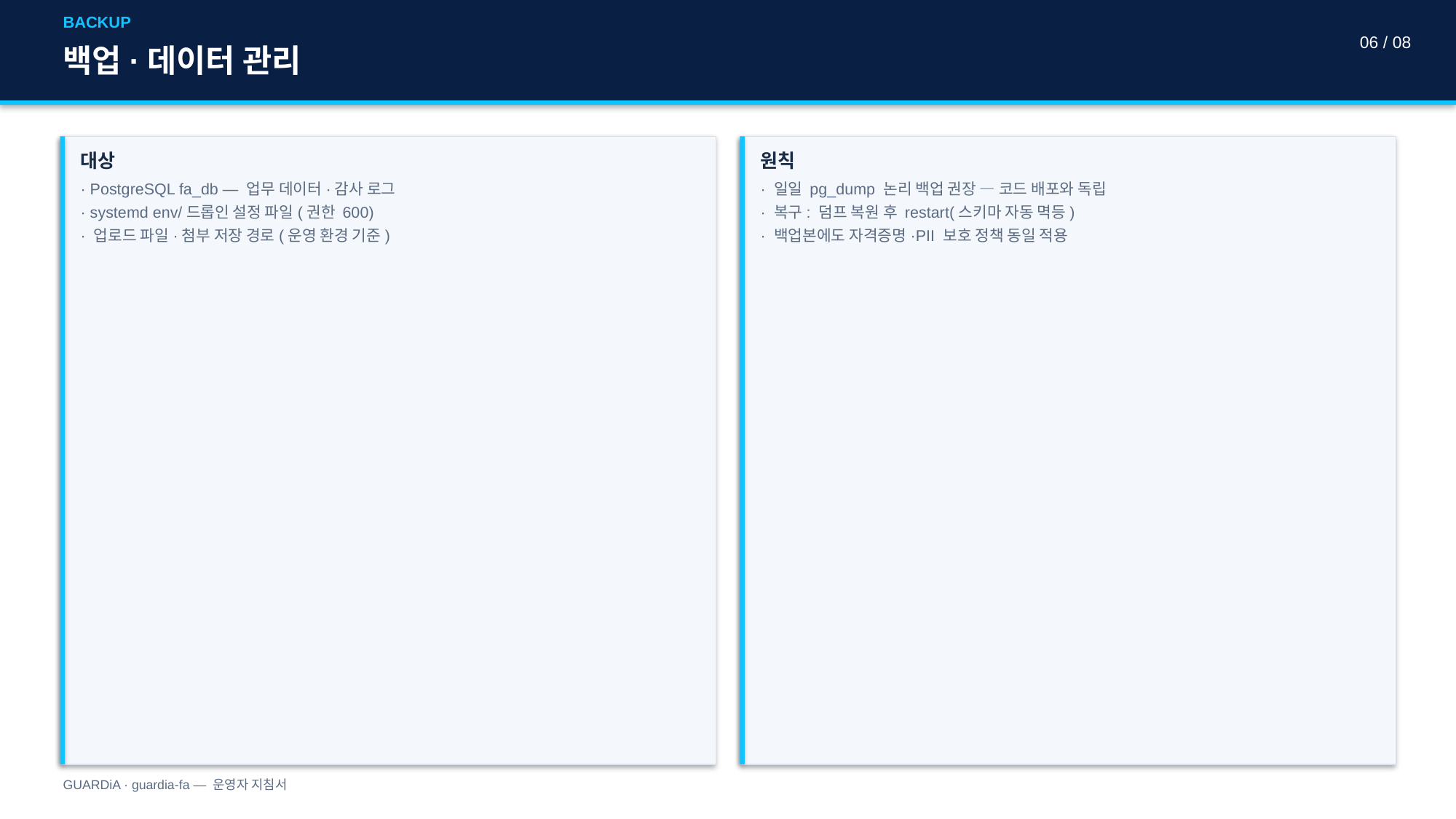

BACKUP
06 / 08
백업·데이터 관리

대상
· PostgreSQL fa_db — 업무 데이터·감사 로그
· systemd env/드롭인 설정 파일(권한 600)
· 업로드 파일·첨부 저장 경로(운영 환경 기준)
원칙
· 일일 pg_dump 논리 백업 권장 — 코드 배포와 독립
· 복구: 덤프 복원 후 restart(스키마 자동 멱등)
· 백업본에도 자격증명·PII 보호 정책 동일 적용
GUARDiA · guardia-fa — 운영자 지침서